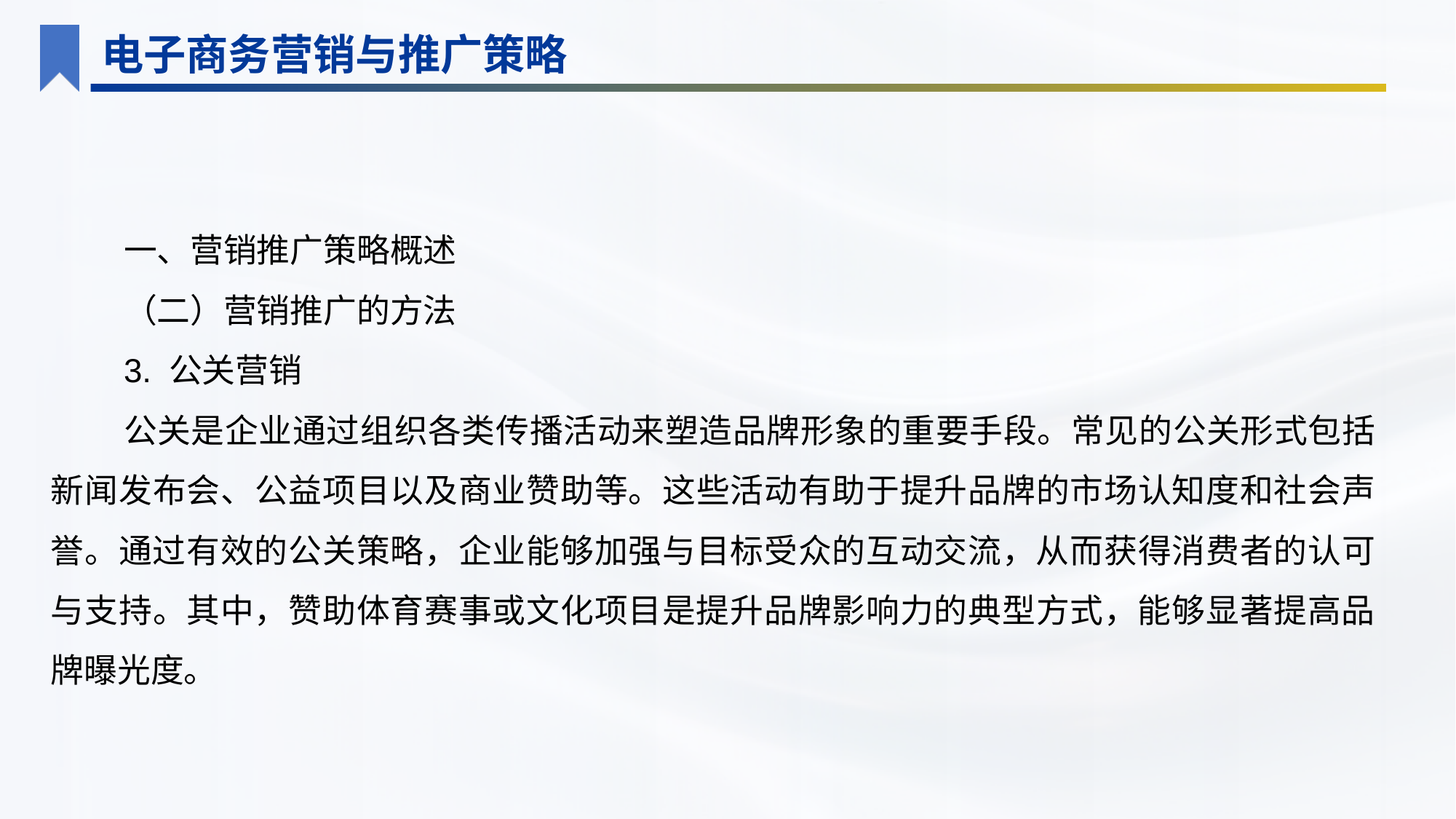

电子商务营销与推广策略
一、营销推广策略概述
（二）营销推广的方法
3. 公关营销
公关是企业通过组织各类传播活动来塑造品牌形象的重要手段。常见的公关形式包括新闻发布会、公益项目以及商业赞助等。这些活动有助于提升品牌的市场认知度和社会声誉。通过有效的公关策略，企业能够加强与目标受众的互动交流，从而获得消费者的认可与支持。其中，赞助体育赛事或文化项目是提升品牌影响力的典型方式，能够显著提高品牌曝光度。